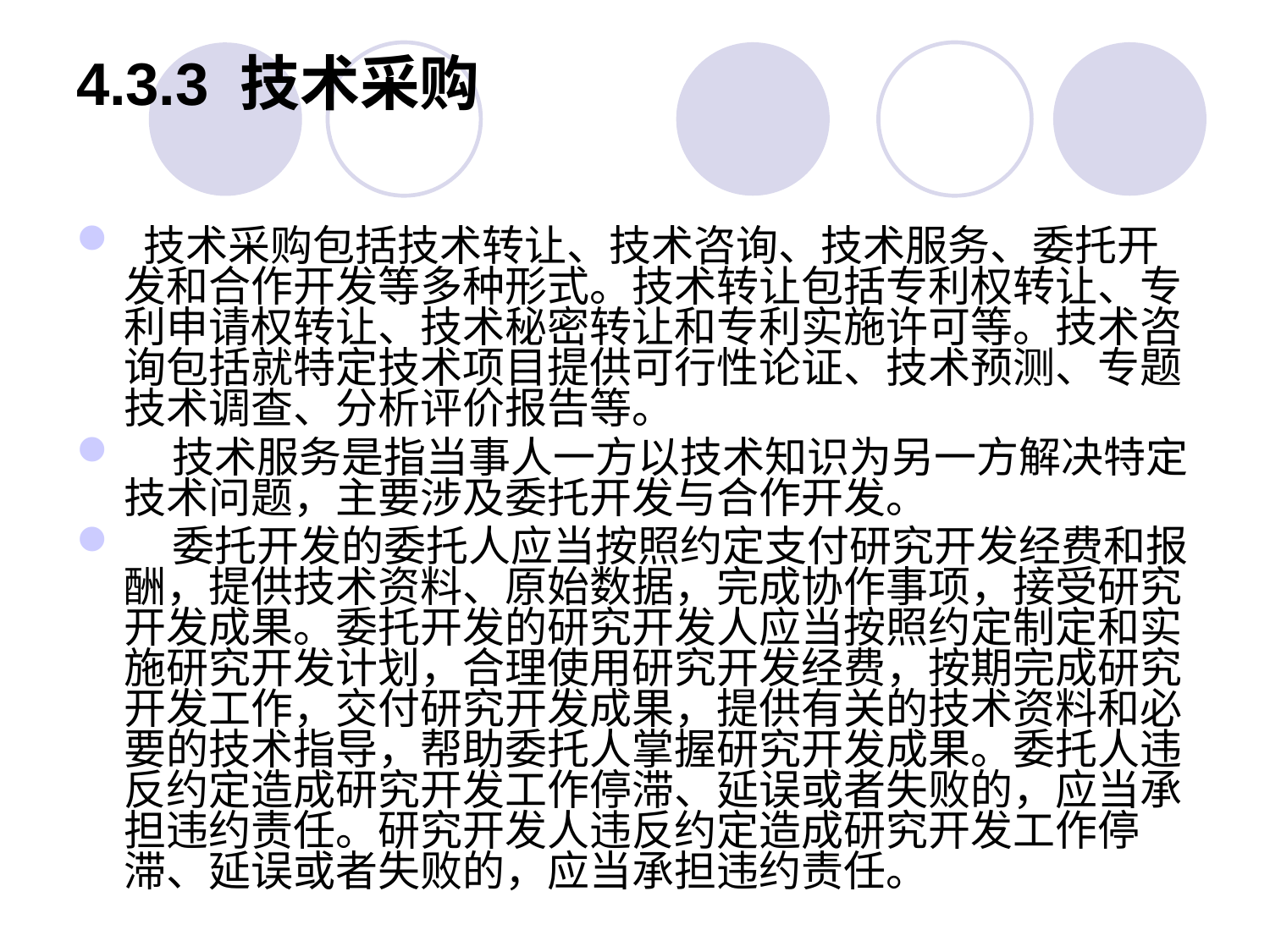

# 4.3.3 技术采购
 技术采购包括技术转让、技术咨询、技术服务、委托开发和合作开发等多种形式。技术转让包括专利权转让、专利申请权转让、技术秘密转让和专利实施许可等。技术咨询包括就特定技术项目提供可行性论证、技术预测、专题技术调查、分析评价报告等。
    技术服务是指当事人一方以技术知识为另一方解决特定技术问题，主要涉及委托开发与合作开发。
    委托开发的委托人应当按照约定支付研究开发经费和报酬，提供技术资料、原始数据，完成协作事项，接受研究开发成果。委托开发的研究开发人应当按照约定制定和实施研究开发计划，合理使用研究开发经费，按期完成研究开发工作，交付研究开发成果，提供有关的技术资料和必要的技术指导，帮助委托人掌握研究开发成果。委托人违反约定造成研究开发工作停滞、延误或者失败的，应当承担违约责任。研究开发人违反约定造成研究开发工作停滞、延误或者失败的，应当承担违约责任。